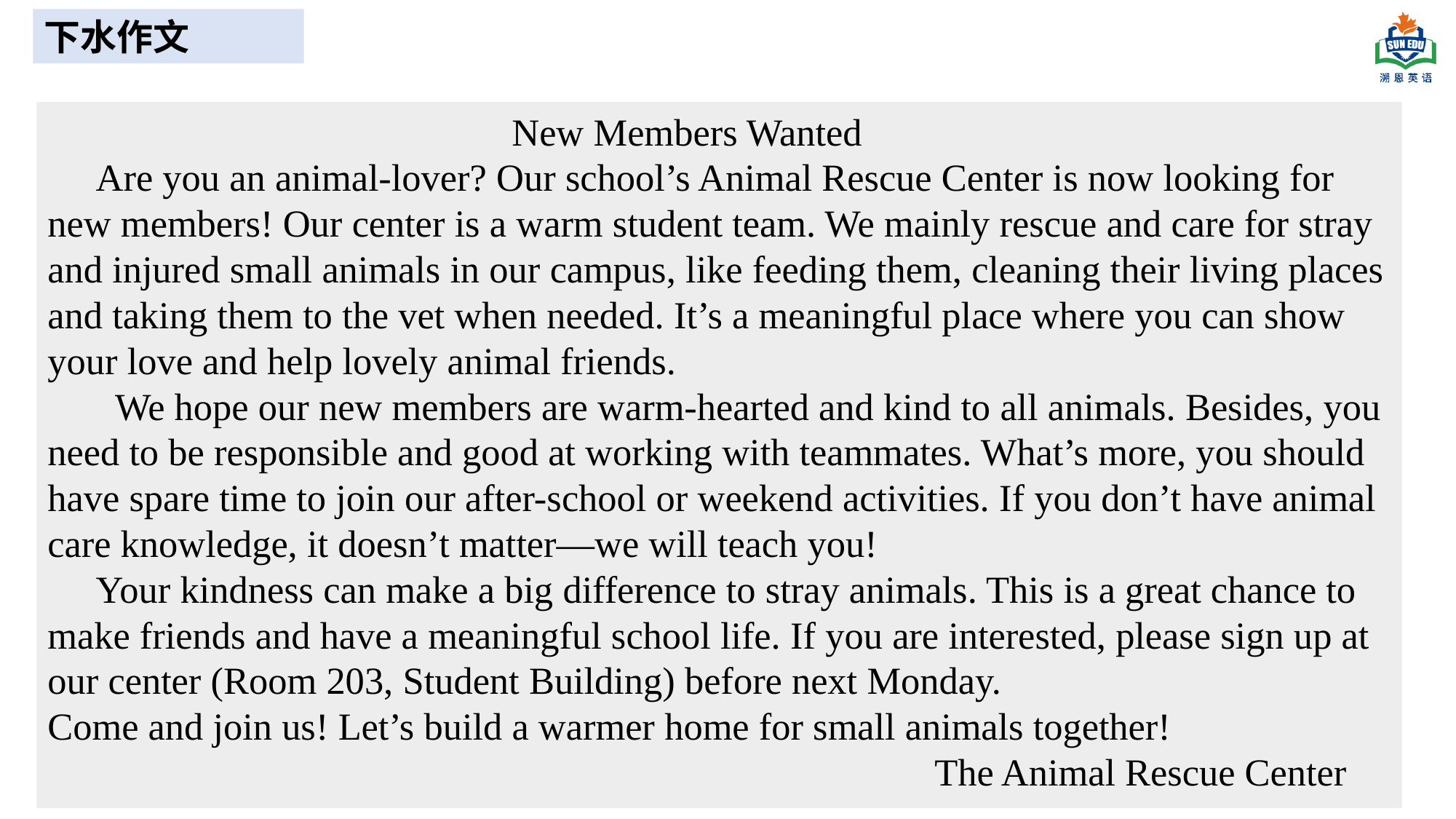

下水作文
                                            New Members Wanted
     Are you an animal-lover? Our school’s Animal Rescue Center is now looking for new members! Our center is a warm student team. We mainly rescue and care for stray and injured small animals in our campus, like feeding them, cleaning their living places and taking them to the vet when needed. It’s a meaningful place where you can show your love and help lovely animal friends.
       We hope our new members are warm-hearted and kind to all animals. Besides, you need to be responsible and good at working with teammates. What’s more, you should have spare time to join our after-school or weekend activities. If you don’t have animal care knowledge, it doesn’t matter—we will teach you!
     Your kindness can make a big difference to stray animals. This is a great chance to make friends and have a meaningful school life. If you are interested, please sign up at our center (Room 203, Student Building) before next Monday.
Come and join us! Let’s build a warmer home for small animals together!
                                                                                            The Animal Rescue Center